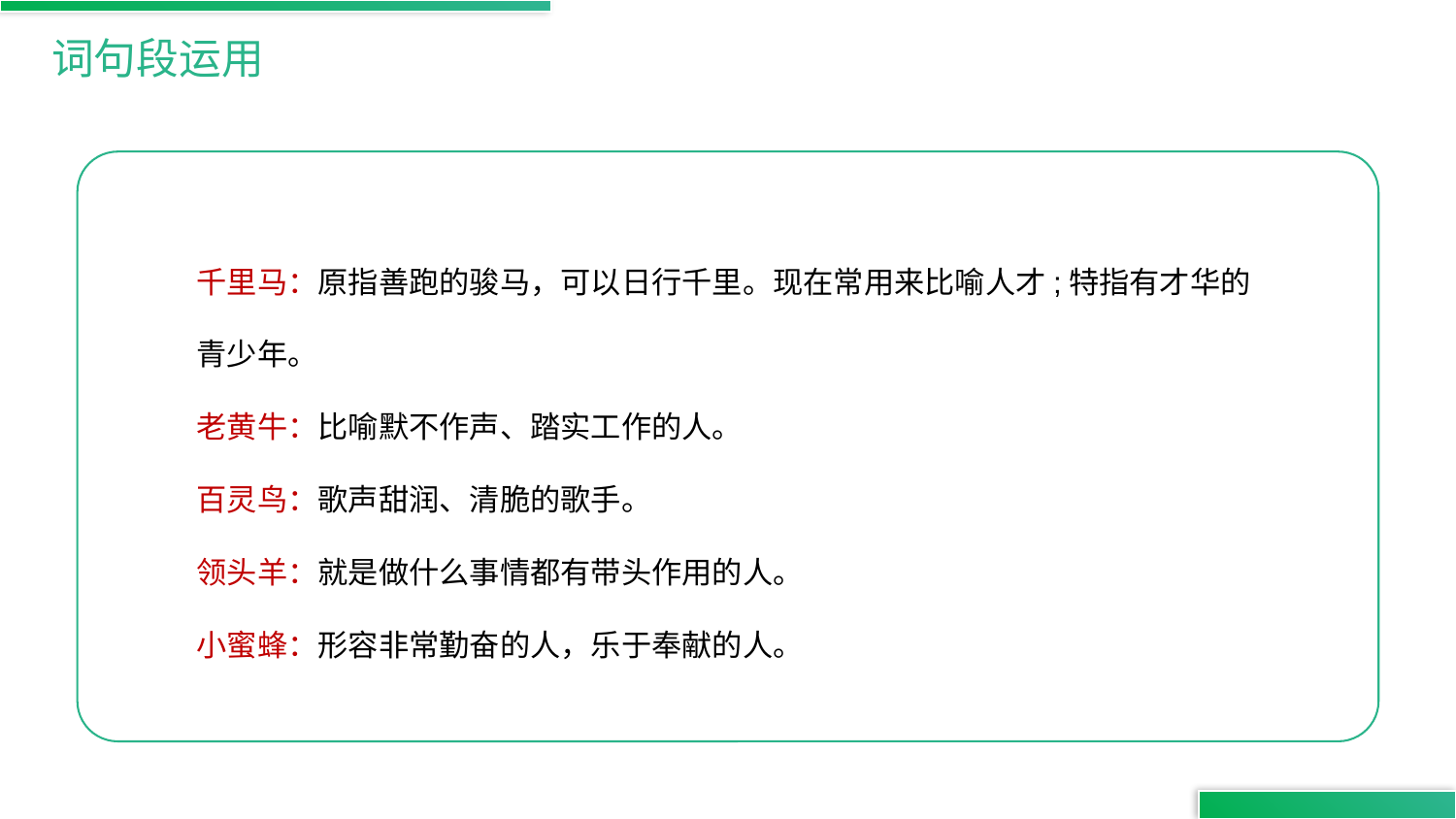

词句段运用
千里马：原指善跑的骏马，可以日行千里。现在常用来比喻人才;特指有才华的青少年。
老黄牛：比喻默不作声、踏实工作的人。
百灵鸟：歌声甜润、清脆的歌手。
领头羊：就是做什么事情都有带头作用的人。
小蜜蜂：形容非常勤奋的人，乐于奉献的人。